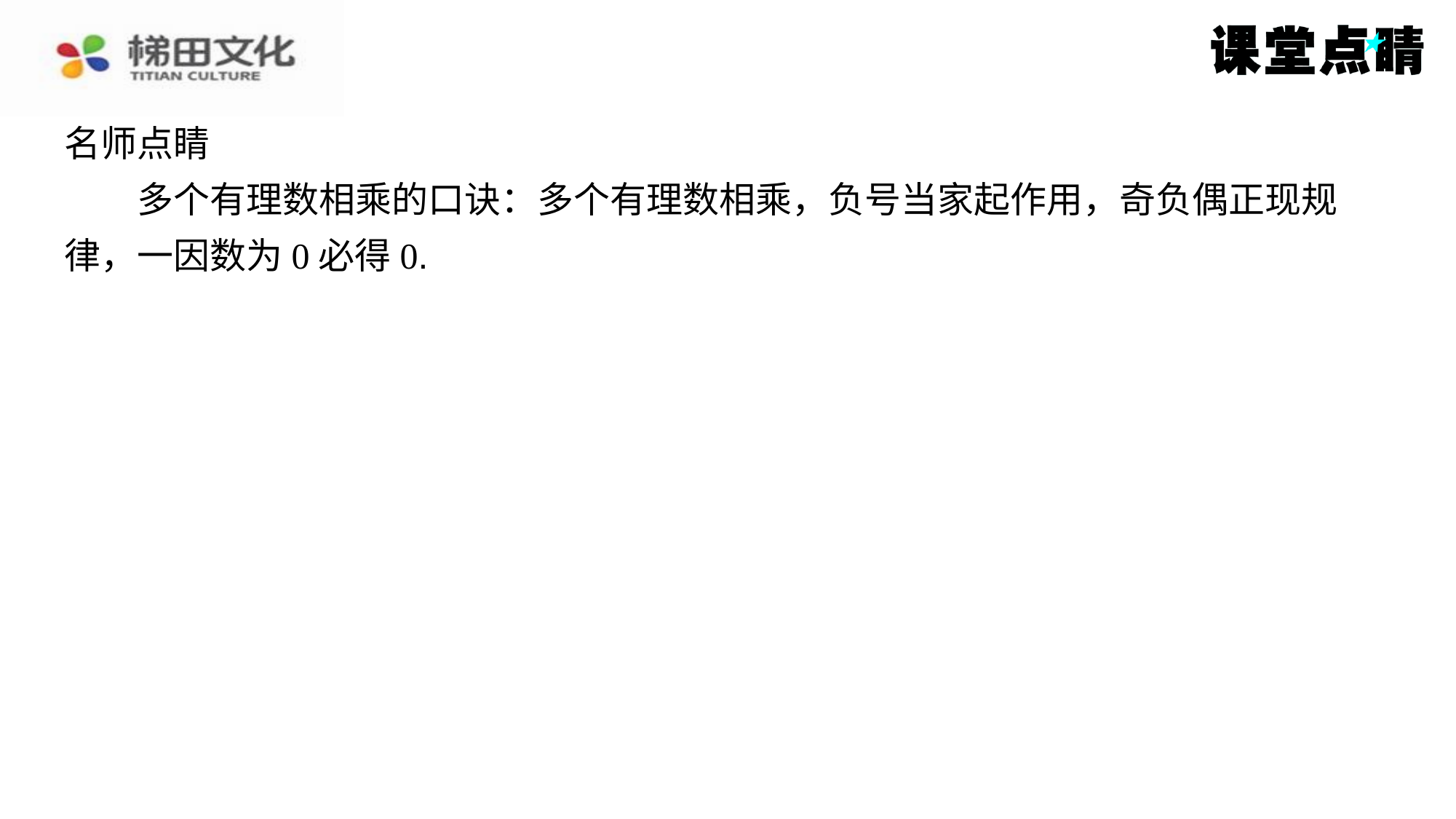

名师点睛
多个有理数相乘的口诀：多个有理数相乘，负号当家起作用，奇负偶正现规
律，一因数为0必得0.